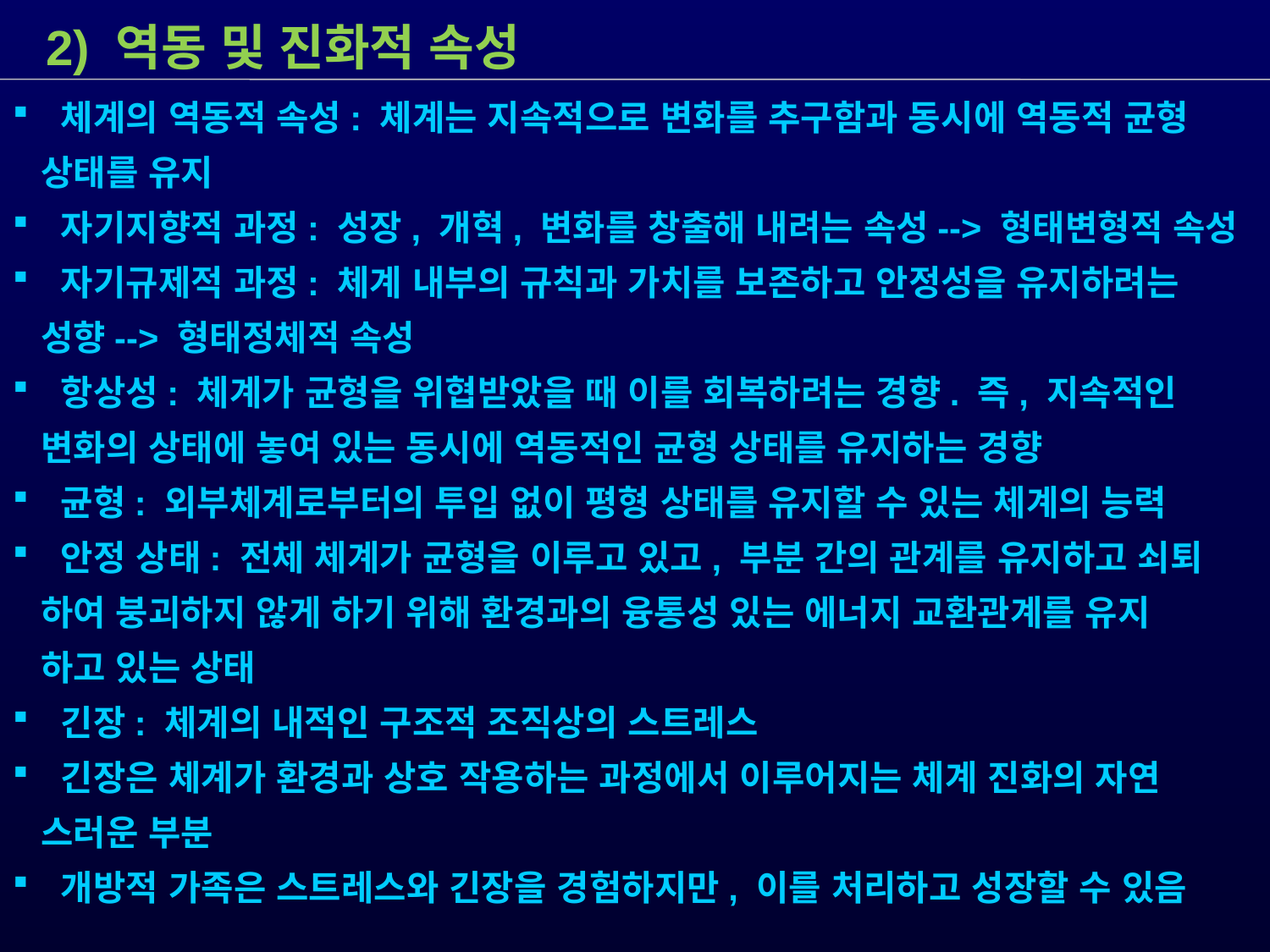

2) 역동 및 진화적 속성
 체계의 역동적 속성: 체계는 지속적으로 변화를 추구함과 동시에 역동적 균형
  상태를 유지
 자기지향적 과정: 성장, 개혁, 변화를 창출해 내려는 속성--> 형태변형적 속성
 자기규제적 과정: 체계 내부의 규칙과 가치를 보존하고 안정성을 유지하려는
  성향--> 형태정체적 속성
 항상성: 체계가 균형을 위협받았을 때 이를 회복하려는 경향. 즉, 지속적인
  변화의 상태에 놓여 있는 동시에 역동적인 균형 상태를 유지하는 경향
 균형: 외부체계로부터의 투입 없이 평형 상태를 유지할 수 있는 체계의 능력
 안정 상태: 전체 체계가 균형을 이루고 있고, 부분 간의 관계를 유지하고 쇠퇴
  하여 붕괴하지 않게 하기 위해 환경과의 융통성 있는 에너지 교환관계를 유지
  하고 있는 상태
 긴장: 체계의 내적인 구조적 조직상의 스트레스
 긴장은 체계가 환경과 상호 작용하는 과정에서 이루어지는 체계 진화의 자연
  스러운 부분
 개방적 가족은 스트레스와 긴장을 경험하지만, 이를 처리하고 성장할 수 있음